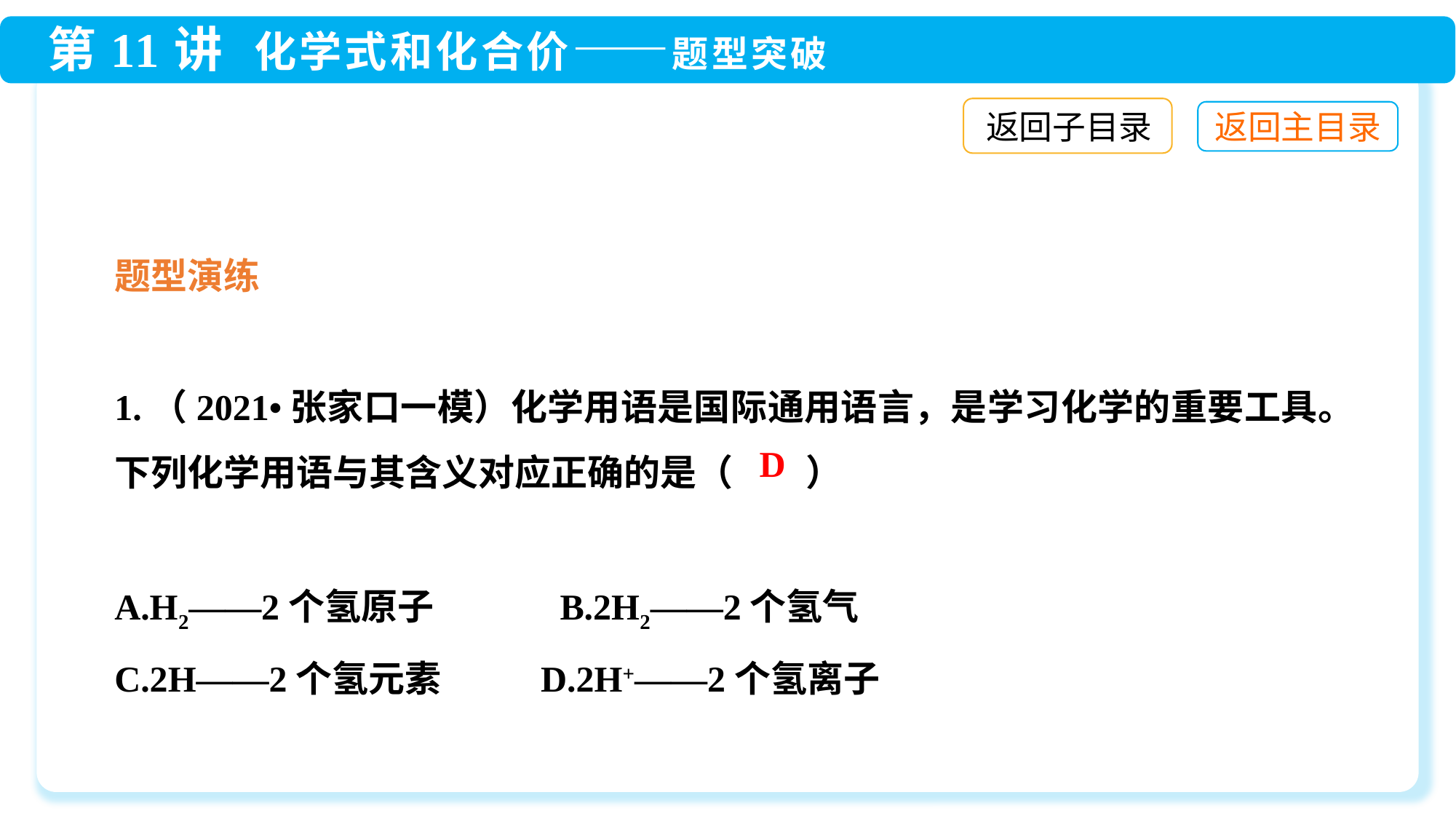

返回子目录
题型演练

1.（2021•张家口一模）化学用语是国际通用语言，是学习化学的重要工具。下列化学用语与其含义对应正确的是（　　）

A.H2——2个氢原子　　 　B.2H2——2个氢气
C.2H——2个氢元素	           D.2H+——2个氢离子
D